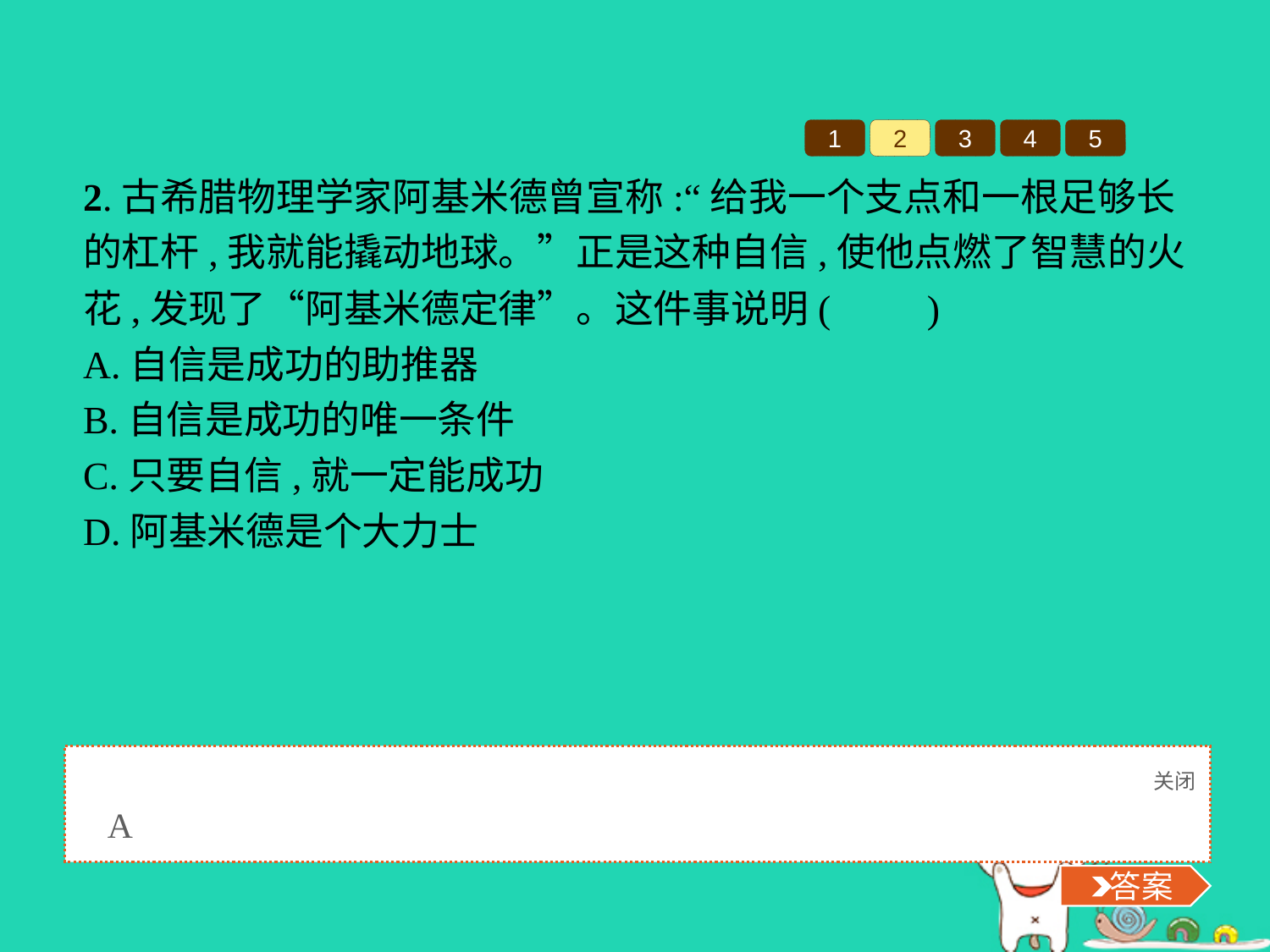

1
2
3
4
5
2.古希腊物理学家阿基米德曾宣称:“给我一个支点和一根足够长的杠杆,我就能撬动地球。”正是这种自信,使他点燃了智慧的火花,发现了“阿基米德定律”。这件事说明(　　)
A.自信是成功的助推器
B.自信是成功的唯一条件
C.只要自信,就一定能成功
D.阿基米德是个大力士

关闭
  答案

A
  答案